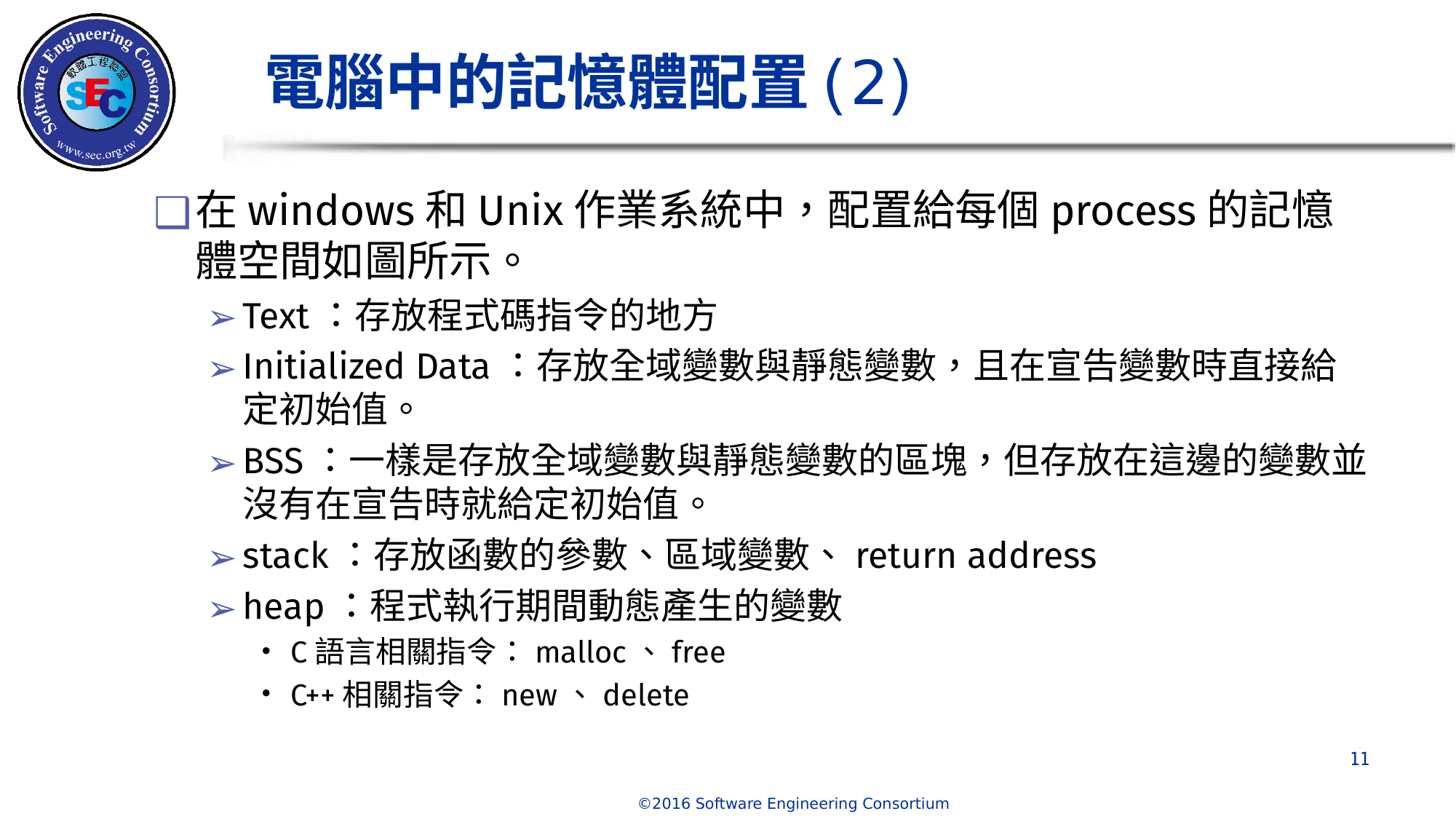

# 電腦中的記憶體配置(2)
在windows和Unix作業系統中，配置給每個process的記憶體空間如圖所示。
Text：存放程式碼指令的地方
Initialized Data：存放全域變數與靜態變數，且在宣告變數時直接給定初始值。
BSS：一樣是存放全域變數與靜態變數的區塊，但存放在這邊的變數並沒有在宣告時就給定初始值。
stack：存放函數的參數、區域變數、return address
heap：程式執行期間動態產生的變數
C語言相關指令：malloc、free
C++相關指令：new、delete
11